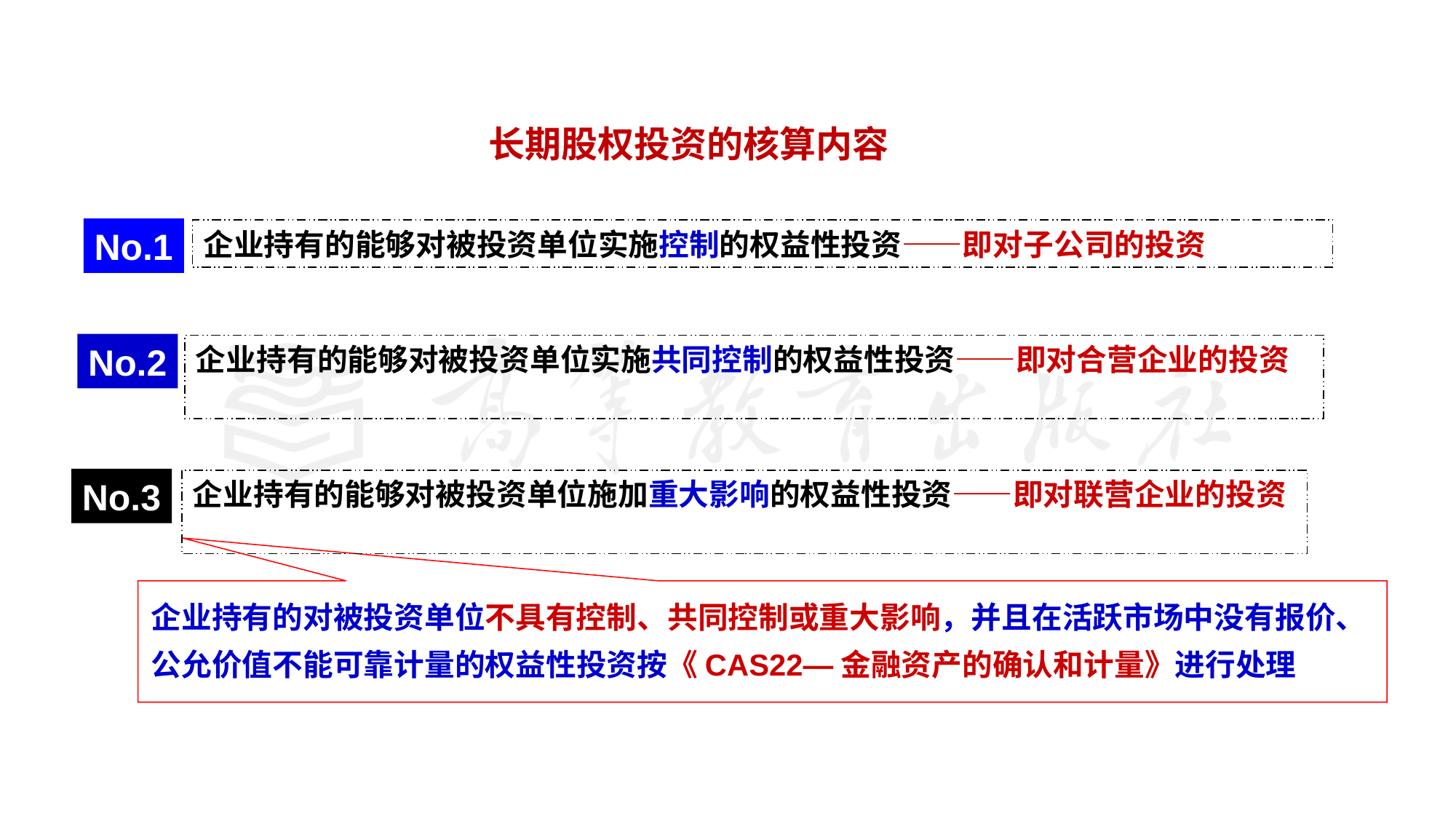

长期股权投资的核算内容
No.1
企业持有的能够对被投资单位实施控制的权益性投资——即对子公司的投资
No.2
企业持有的能够对被投资单位实施共同控制的权益性投资——即对合营企业的投资
No.3
企业持有的能够对被投资单位施加重大影响的权益性投资——即对联营企业的投资
企业持有的对被投资单位不具有控制、共同控制或重大影响，并且在活跃市场中没有报价、公允价值不能可靠计量的权益性投资按《CAS22—金融资产的确认和计量》进行处理